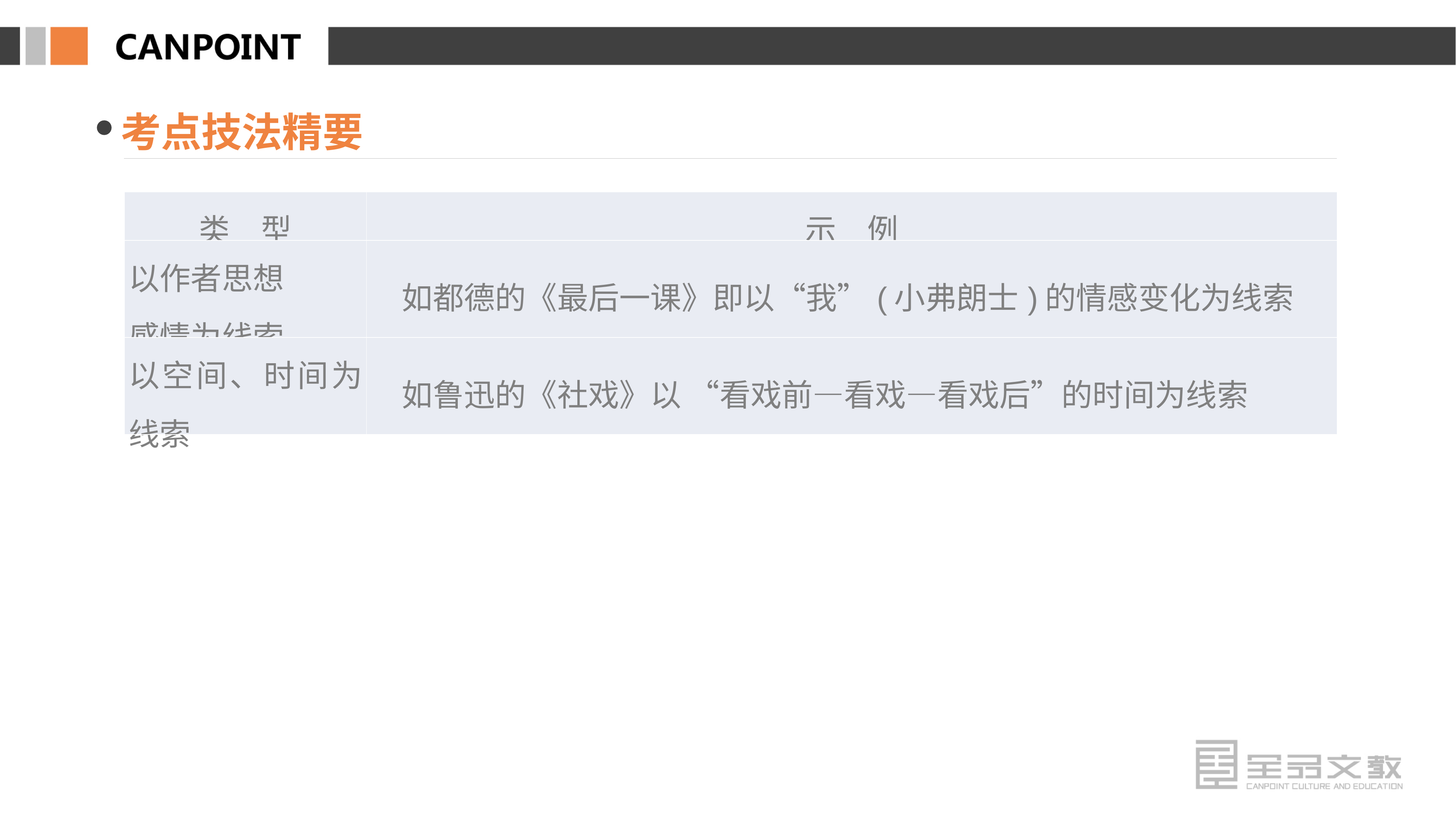

考点技法精要

| 类　型 | 示　例 |
| --- | --- |
| 以作者思想 感情为线索 | 如都德的《最后一课》即以“我”(小弗朗士)的情感变化为线索 |
| 以空间、时间为线索 | 如鲁迅的《社戏》以 “看戏前—看戏—看戏后”的时间为线索 |